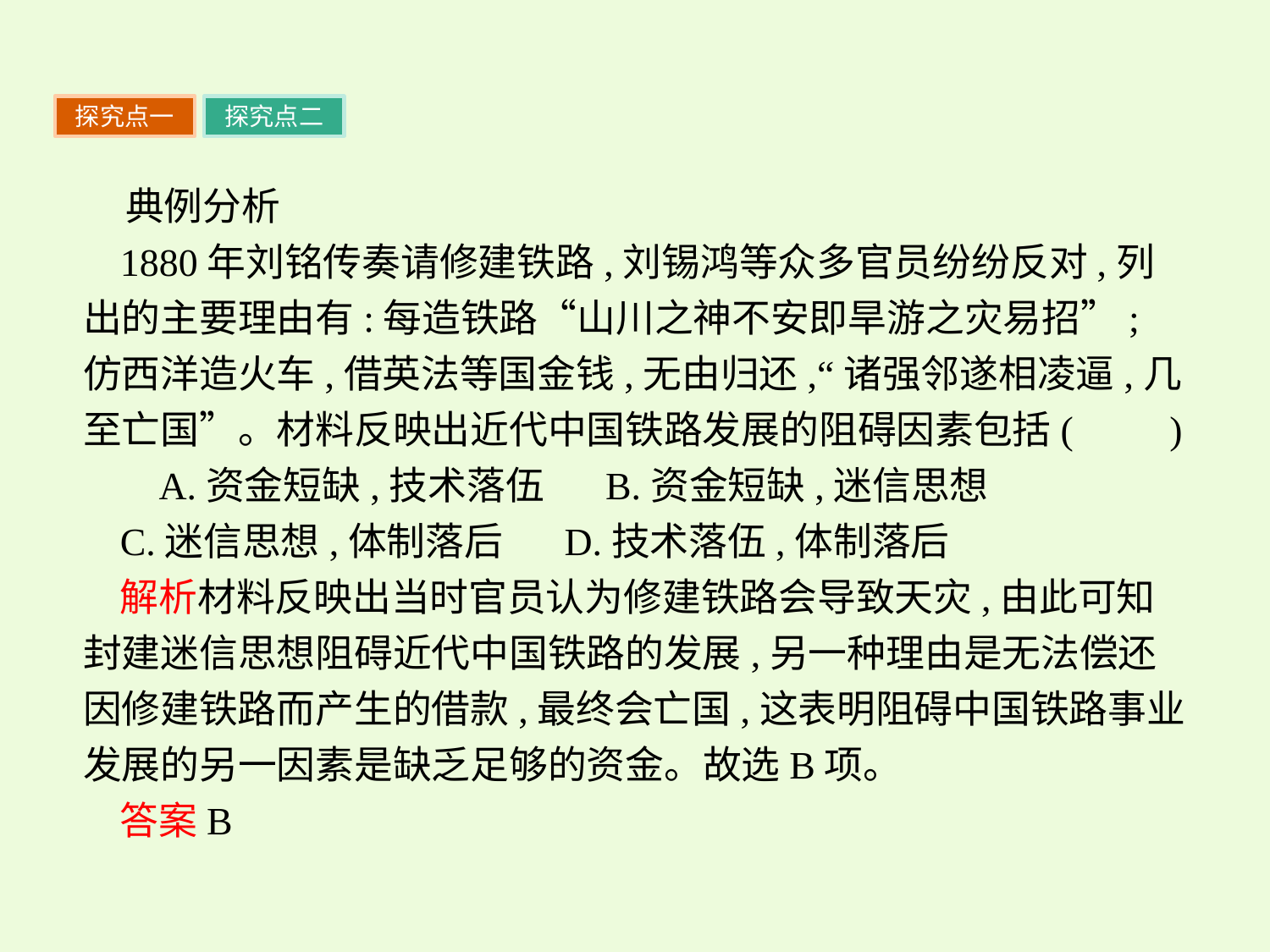

探究点一
探究点二
典例分析
1880年刘铭传奏请修建铁路,刘锡鸿等众多官员纷纷反对,列出的主要理由有:每造铁路“山川之神不安即旱游之灾易招”;仿西洋造火车,借英法等国金钱,无由归还,“诸强邻遂相凌逼,几至亡国”。材料反映出近代中国铁路发展的阻碍因素包括(　　)
    A.资金短缺,技术落伍      B.资金短缺,迷信思想
C.迷信思想,体制落后      D.技术落伍,体制落后
解析材料反映出当时官员认为修建铁路会导致天灾,由此可知封建迷信思想阻碍近代中国铁路的发展,另一种理由是无法偿还因修建铁路而产生的借款,最终会亡国,这表明阻碍中国铁路事业发展的另一因素是缺乏足够的资金。故选B项。
答案B